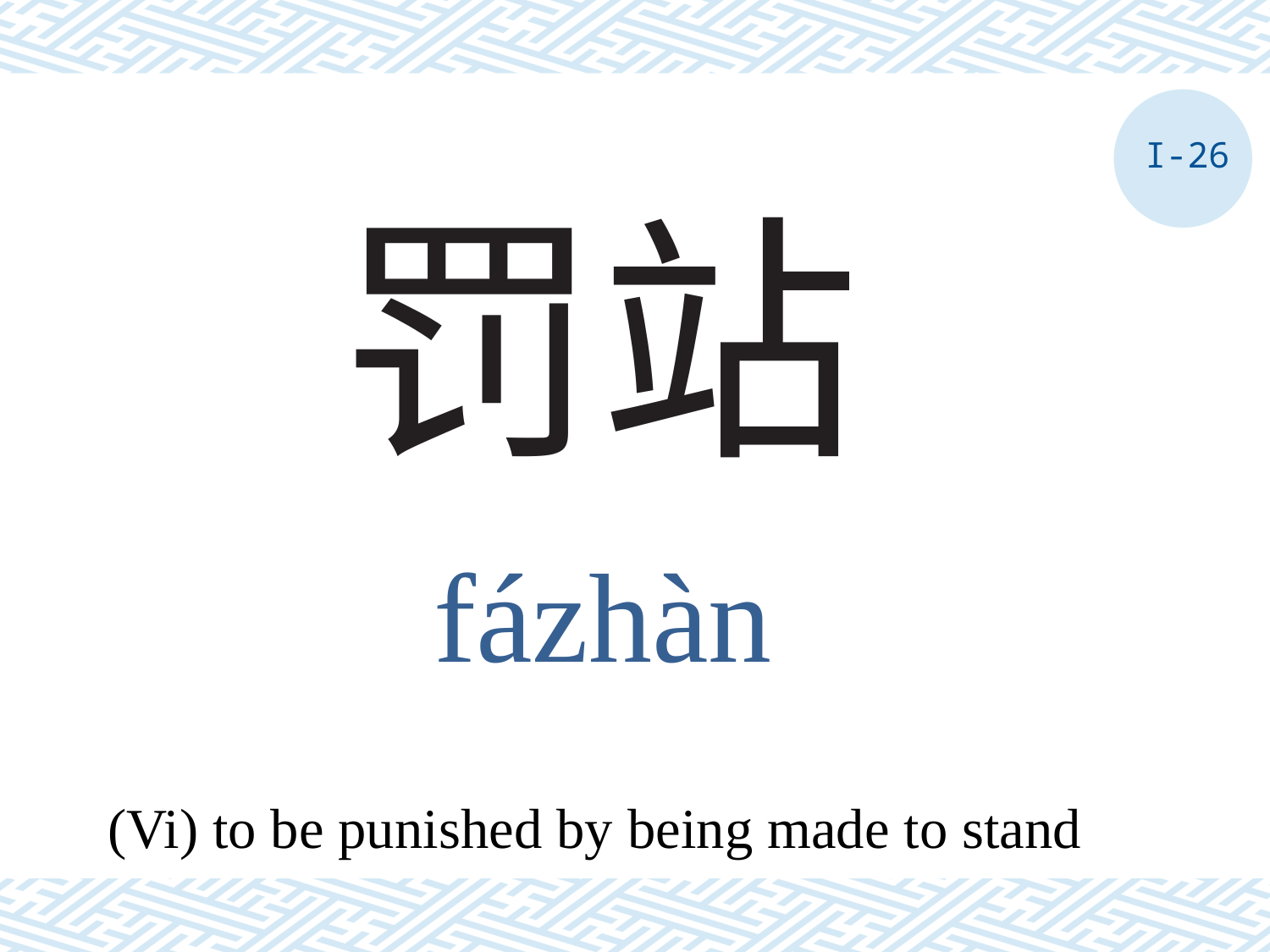

I-26

# 罚站
fázhàn
(Vi) to be punished by being made to stand